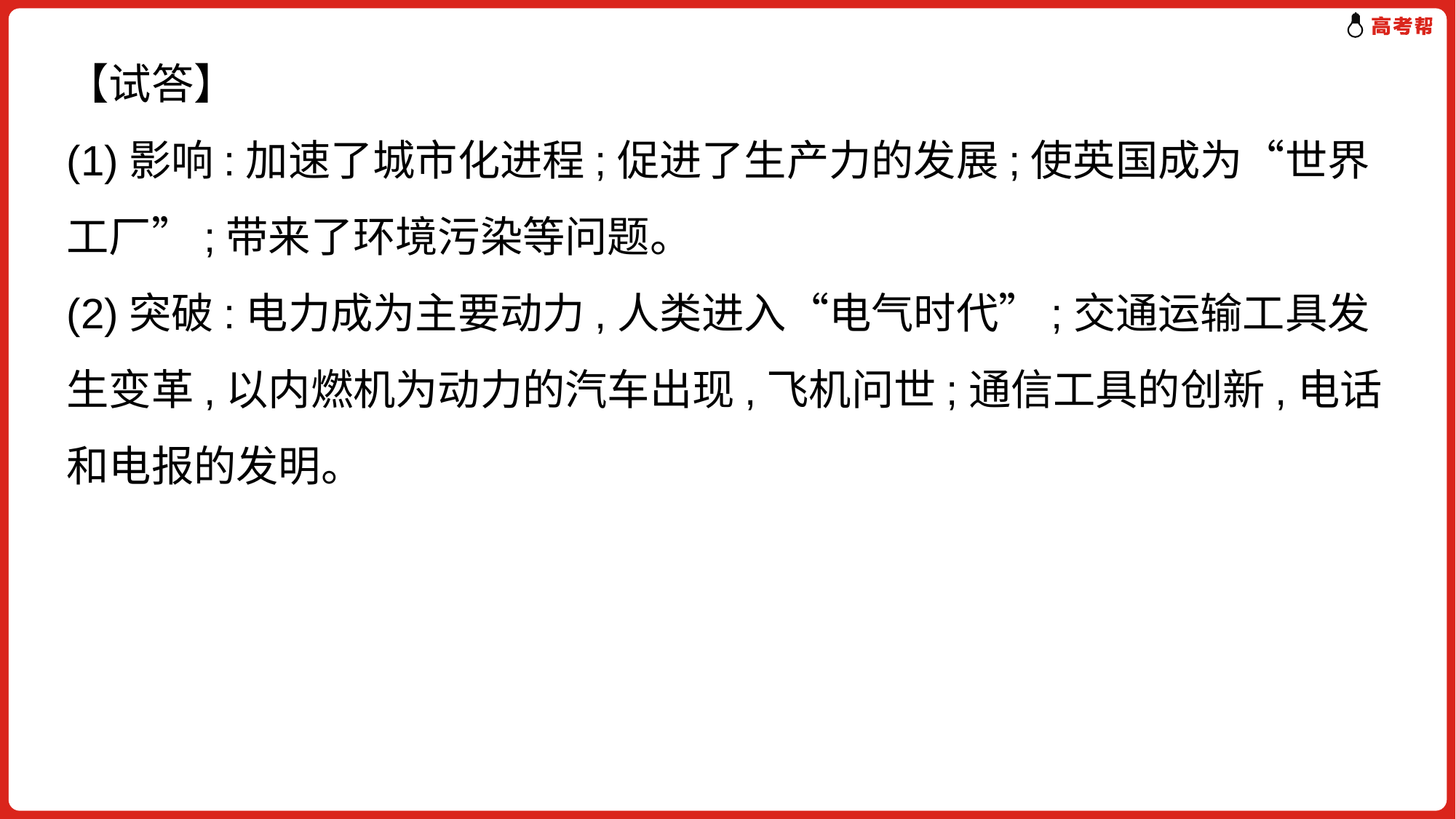

【试答】
(1)影响:加速了城市化进程;促进了生产力的发展;使英国成为“世界工厂”;带来了环境污染等问题。
(2)突破:电力成为主要动力,人类进入“电气时代”;交通运输工具发生变革,以内燃机为动力的汽车出现,飞机问世;通信工具的创新,电话和电报的发明。